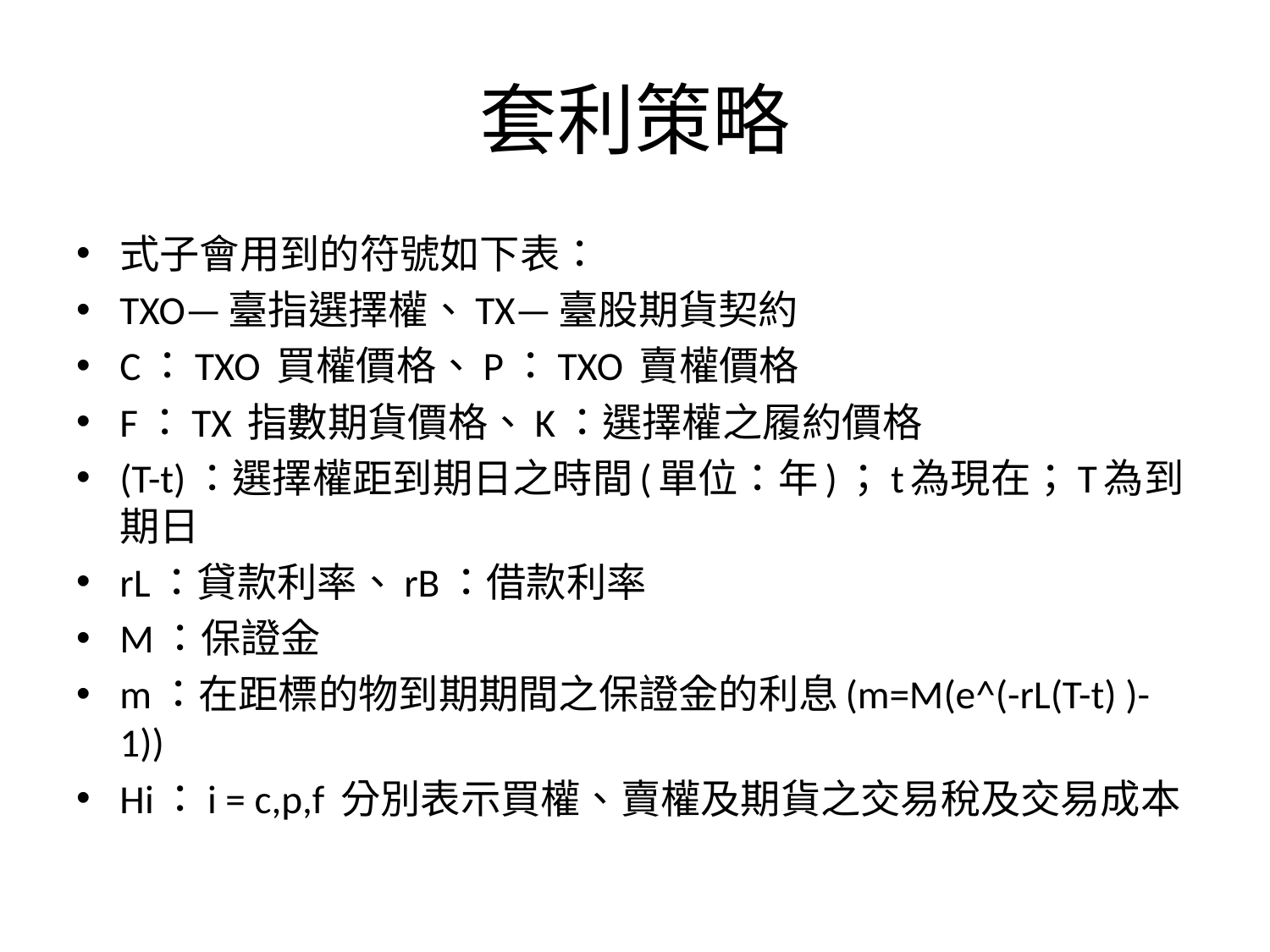

# 套利策略
式子會用到的符號如下表：
TXO—臺指選擇權、TX—臺股期貨契約
C：TXO 買權價格、P：TXO 賣權價格
F：TX 指數期貨價格、K：選擇權之履約價格
(T-t)：選擇權距到期日之時間(單位：年)；t為現在；T為到期日
rL：貸款利率、rB：借款利率
M：保證金
m：在距標的物到期期間之保證金的利息(m=M(e^(-rL(T-t) )-1))
Hi：i = c,p,f 分別表示買權、賣權及期貨之交易稅及交易成本